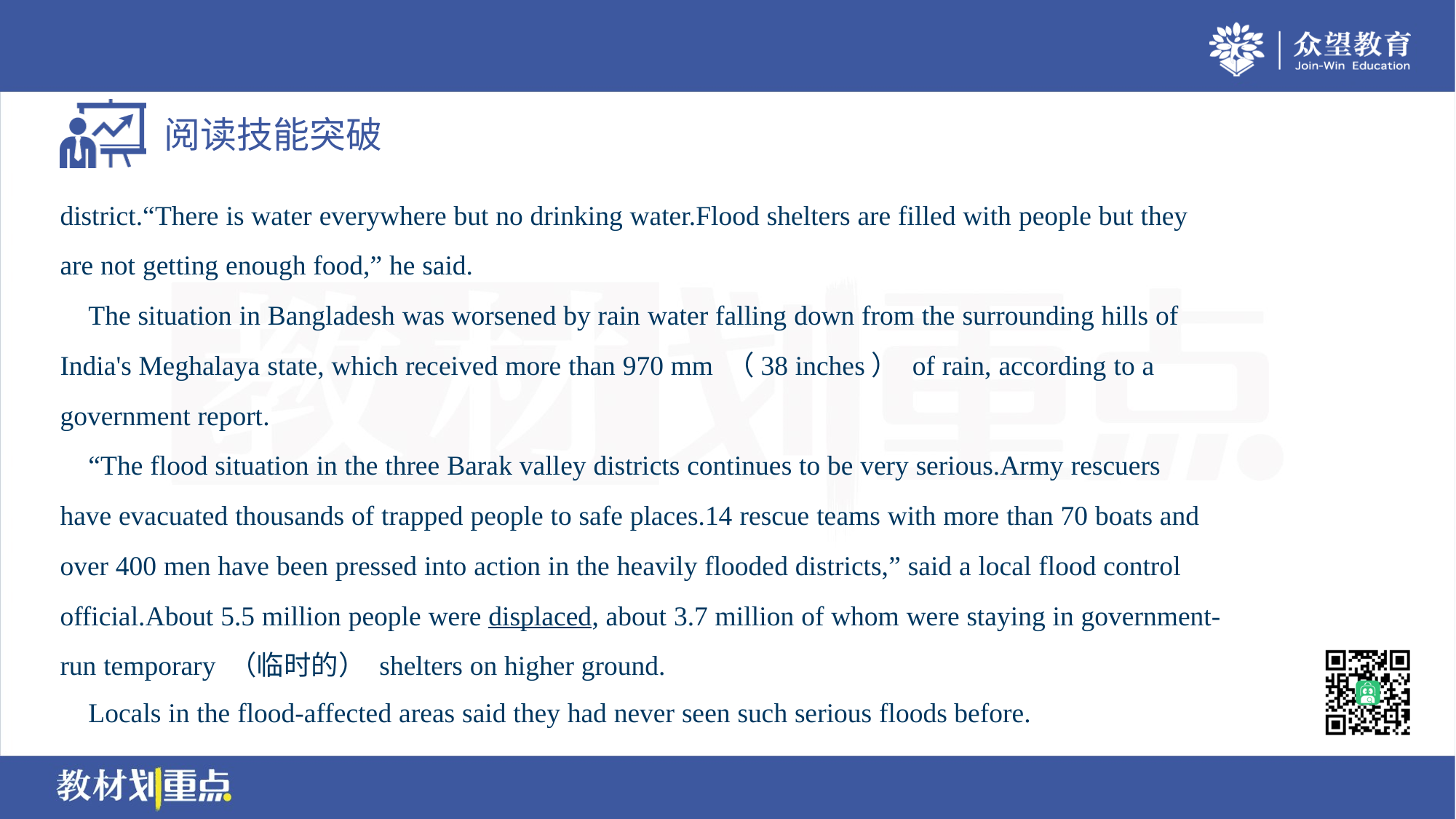

district.“There is water everywhere but no drinking water.Flood shelters are filled with people but they
are not getting enough food,” he said.
    The situation in Bangladesh was worsened by rain water falling down from the surrounding hills of
India's Meghalaya state, which received more than 970 mm （38 inches） of rain, according to a
government report.
    “The flood situation in the three Barak valley districts continues to be very serious.Army rescuers
have evacuated thousands of trapped people to safe places.14 rescue teams with more than 70 boats and
over 400 men have been pressed into action in the heavily flooded districts,” said a local flood control
official.About 5.5 million people were displaced, about 3.7 million of whom were staying in government-
run temporary （临时的） shelters on higher ground.
    Locals in the flood-affected areas said they had never seen such serious floods before.